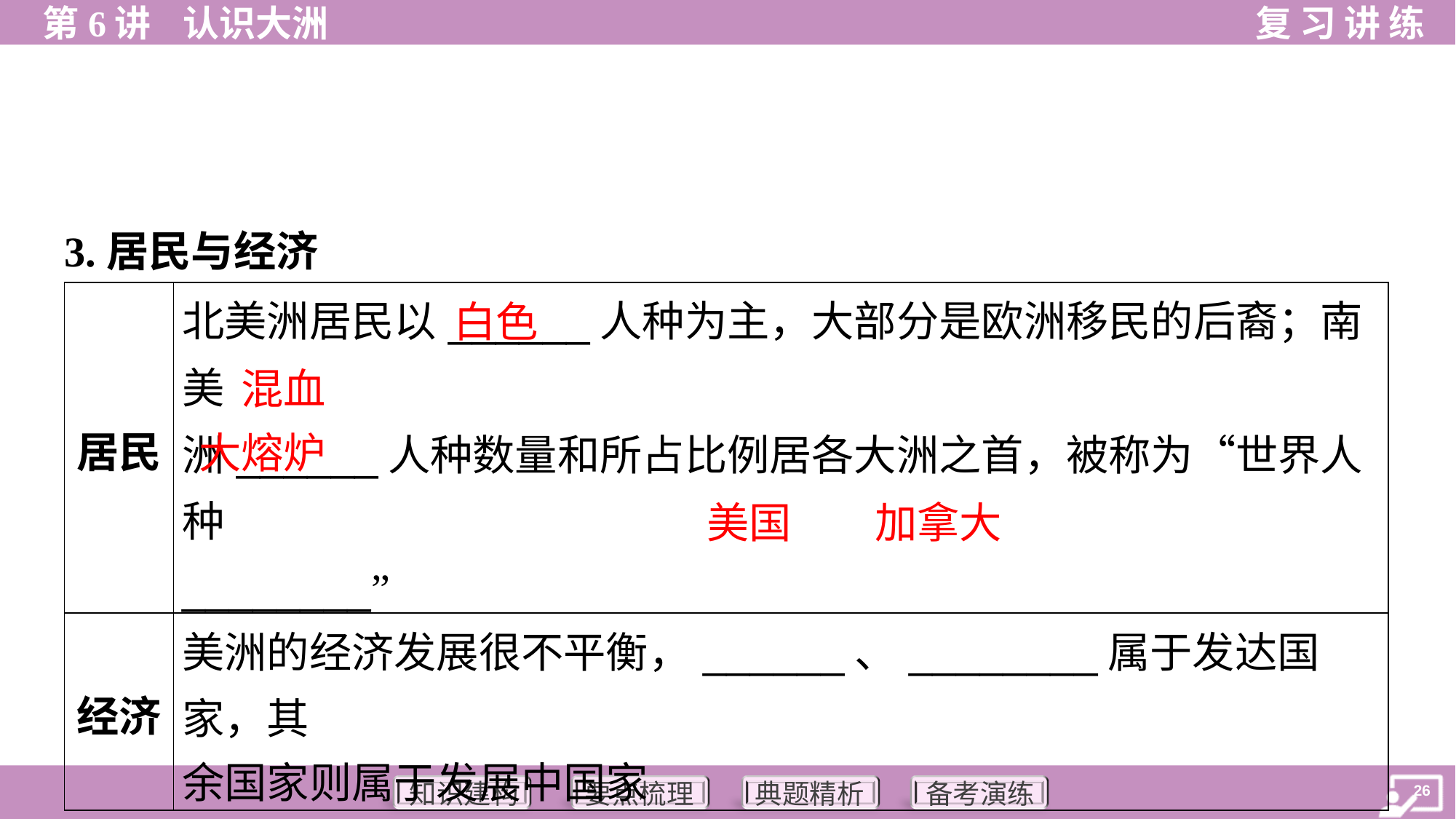

3.居民与经济
| 居民 | 北美洲居民以\_\_\_\_\_\_人种为主，大部分是欧洲移民的后裔；南美 洲\_\_\_\_\_\_人种数量和所占比例居各大洲之首，被称为“世界人种 \_\_\_\_\_\_\_\_” |
| --- | --- |
| 经济 | 美洲的经济发展很不平衡，\_\_\_\_\_\_、\_\_\_\_\_\_\_\_属于发达国家，其 余国家则属于发展中国家 |
白色
混血
大熔炉
美国
加拿大